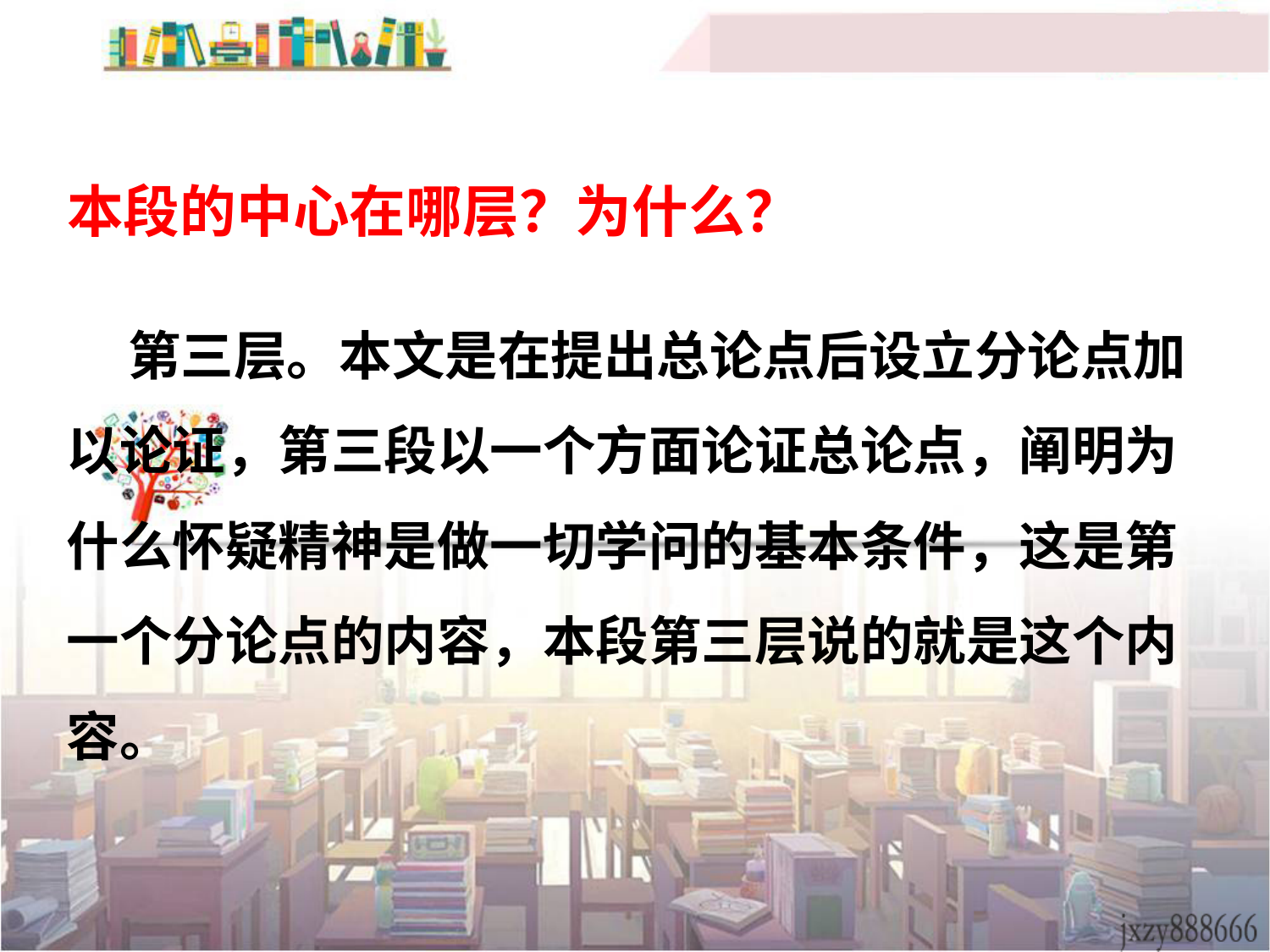

本段的中心在哪层？为什么？
    第三层。本文是在提出总论点后设立分论点加以论证，第三段以一个方面论证总论点，阐明为什么怀疑精神是做一切学问的基本条件，这是第一个分论点的内容，本段第三层说的就是这个内容。